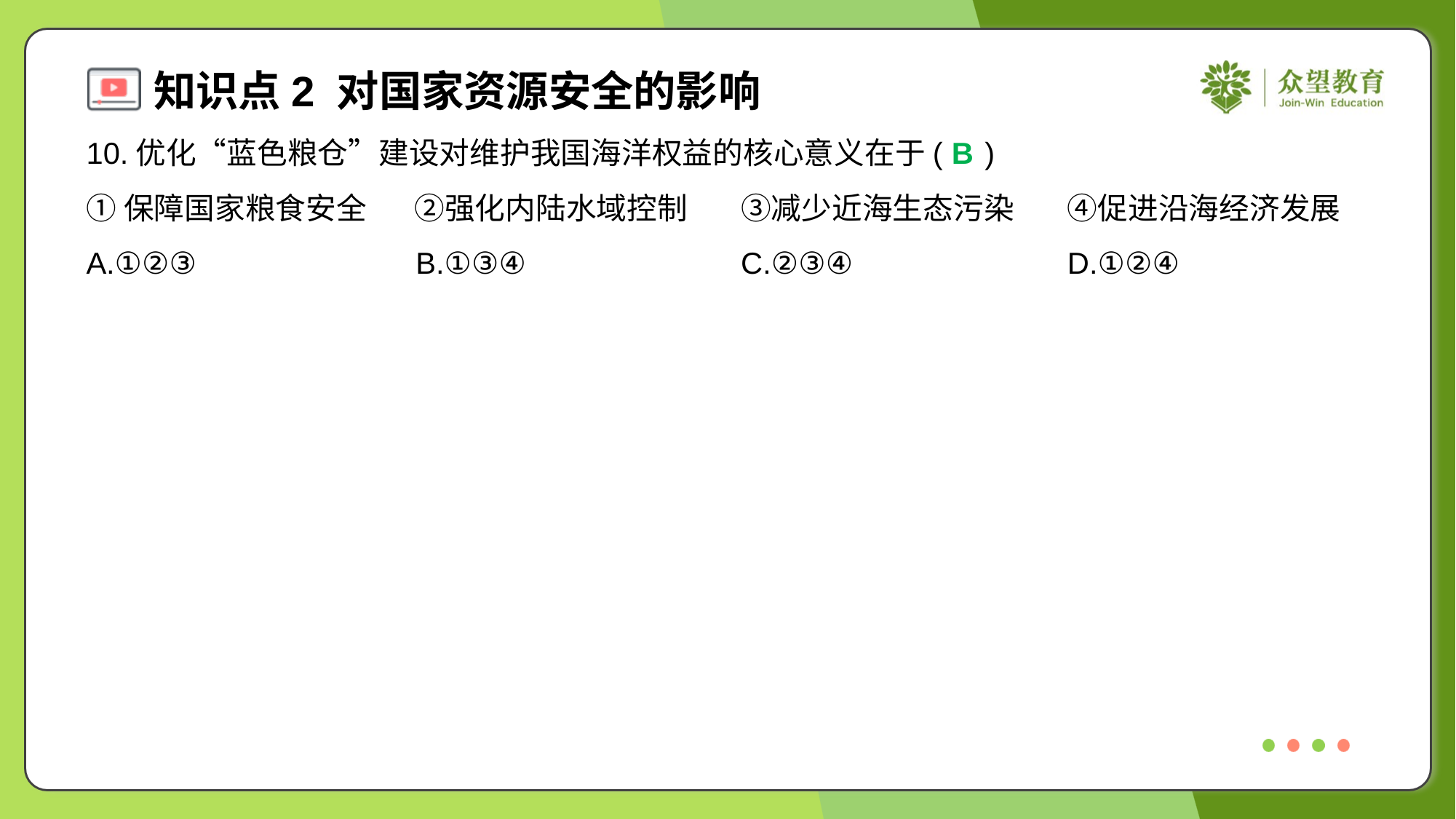

10.优化“蓝色粮仓”建设对维护我国海洋权益的核心意义在于(     )
B
①保障国家粮食安全	②强化内陆水域控制	③减少近海生态污染	④促进沿海经济发展
A.①②③	B.①③④	C.②③④	D.①②④